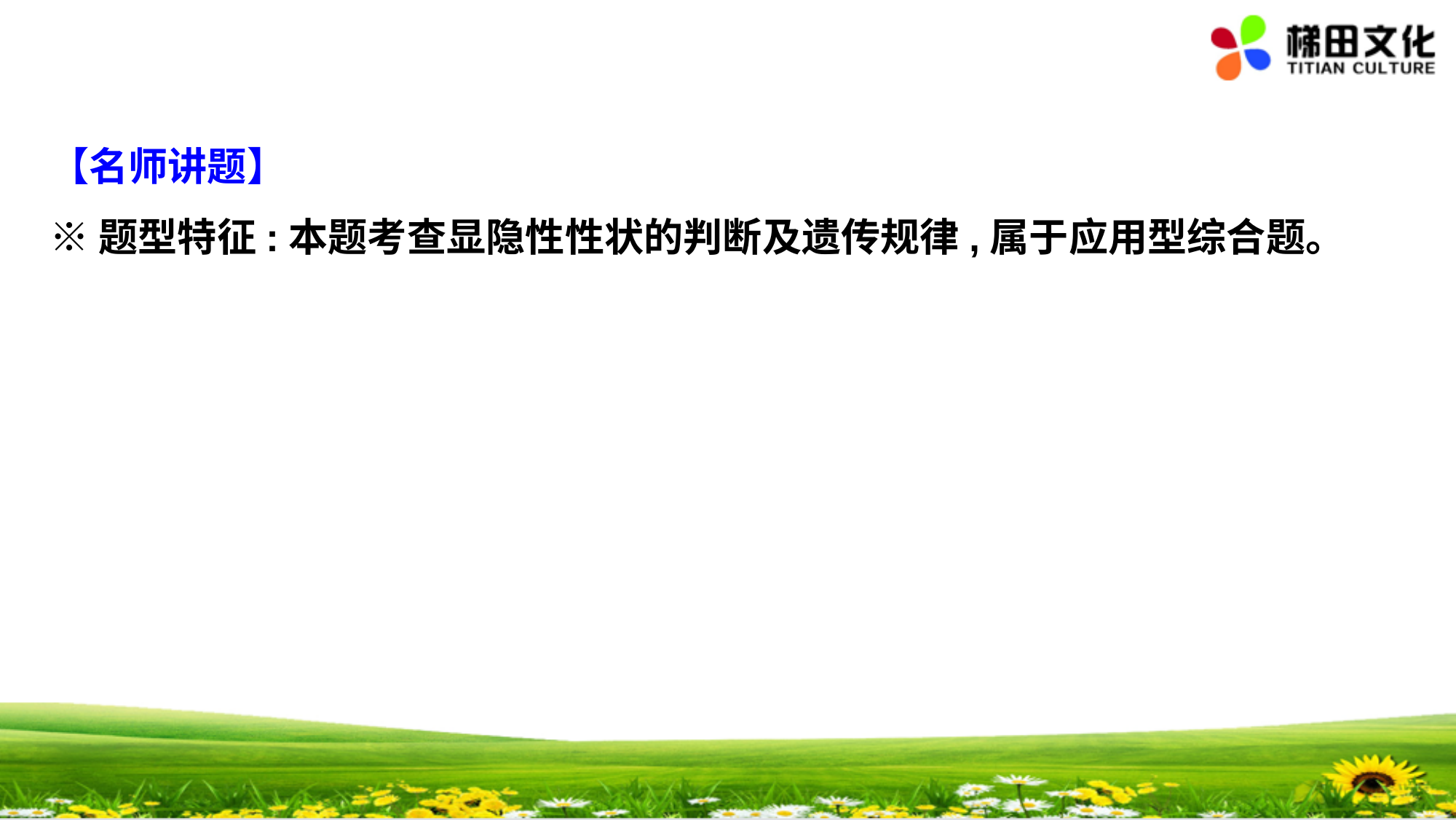

【名师讲题】
※题型特征:本题考查显隐性性状的判断及遗传规律,属于应用型综合题。